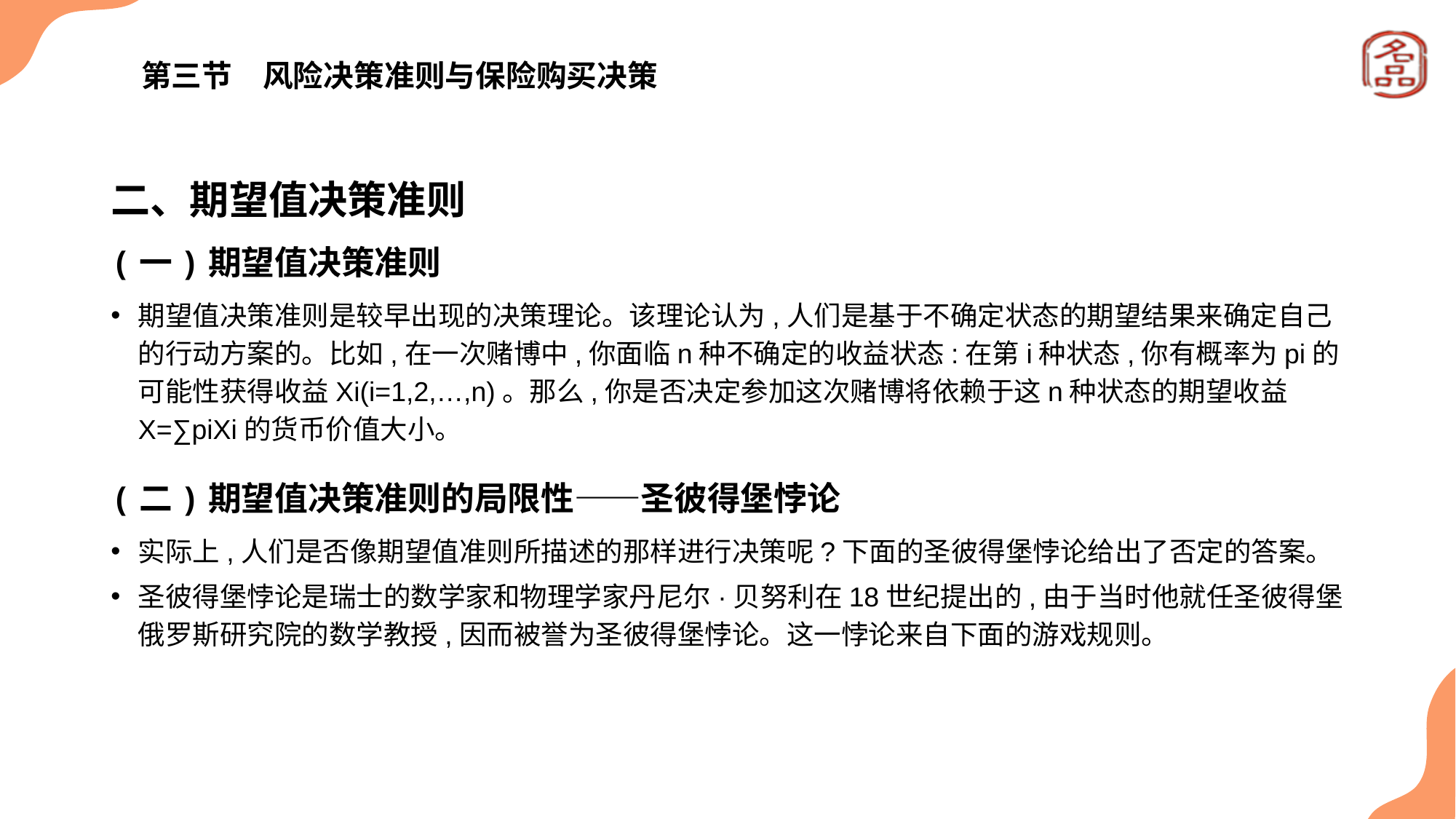

# 第三节　风险决策准则与保险购买决策
二、期望值决策准则
(一)期望值决策准则
期望值决策准则是较早出现的决策理论。该理论认为,人们是基于不确定状态的期望结果来确定自己的行动方案的。比如,在一次赌博中,你面临n种不确定的收益状态:在第i种状态,你有概率为pi的可能性获得收益Xi(i=1,2,…,n)。那么,你是否决定参加这次赌博将依赖于这n种状态的期望收益X=∑piXi的货币价值大小。
(二)期望值决策准则的局限性——圣彼得堡悖论
实际上,人们是否像期望值准则所描述的那样进行决策呢?下面的圣彼得堡悖论给出了否定的答案。
圣彼得堡悖论是瑞士的数学家和物理学家丹尼尔·贝努利在18世纪提出的,由于当时他就任圣彼得堡俄罗斯研究院的数学教授,因而被誉为圣彼得堡悖论。这一悖论来自下面的游戏规则。